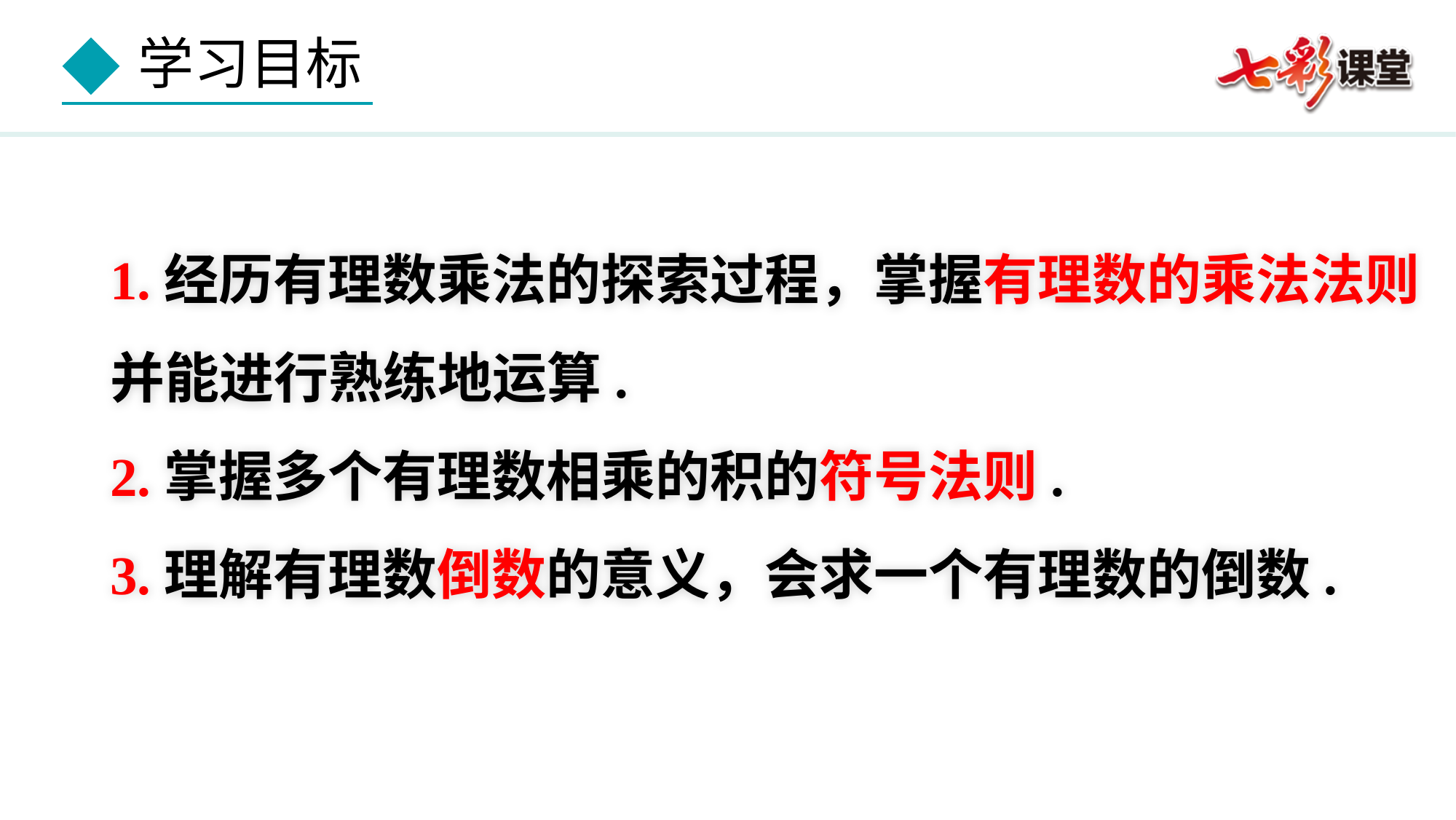

1.经历有理数乘法的探索过程，掌握有理数的乘法法则并能进行熟练地运算.
2.掌握多个有理数相乘的积的符号法则.
3.理解有理数倒数的意义，会求一个有理数的倒数.